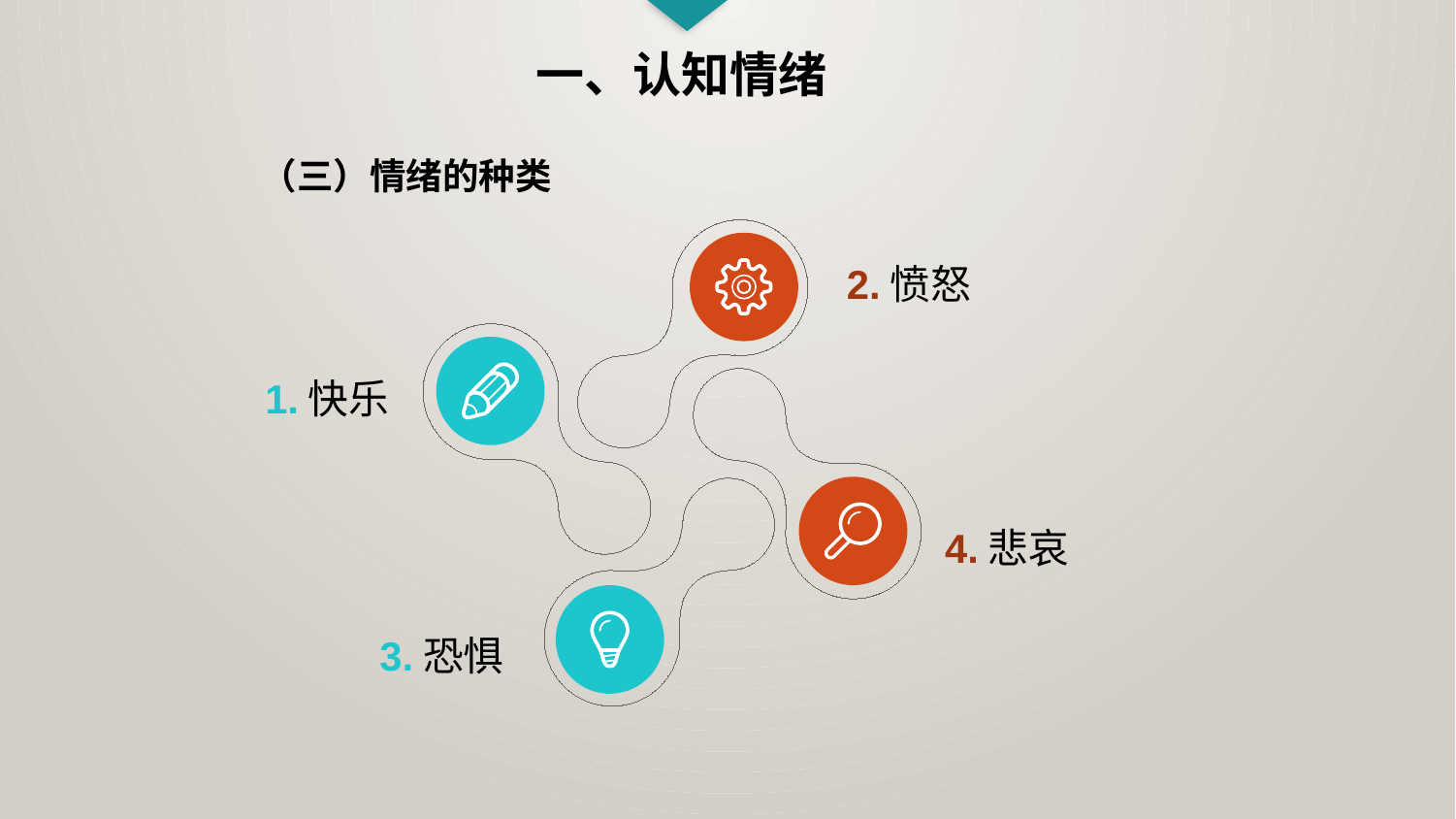

一、认知情绪
（三）情绪的种类

2.愤怒

1.快乐

4.悲哀

3.恐惧

49